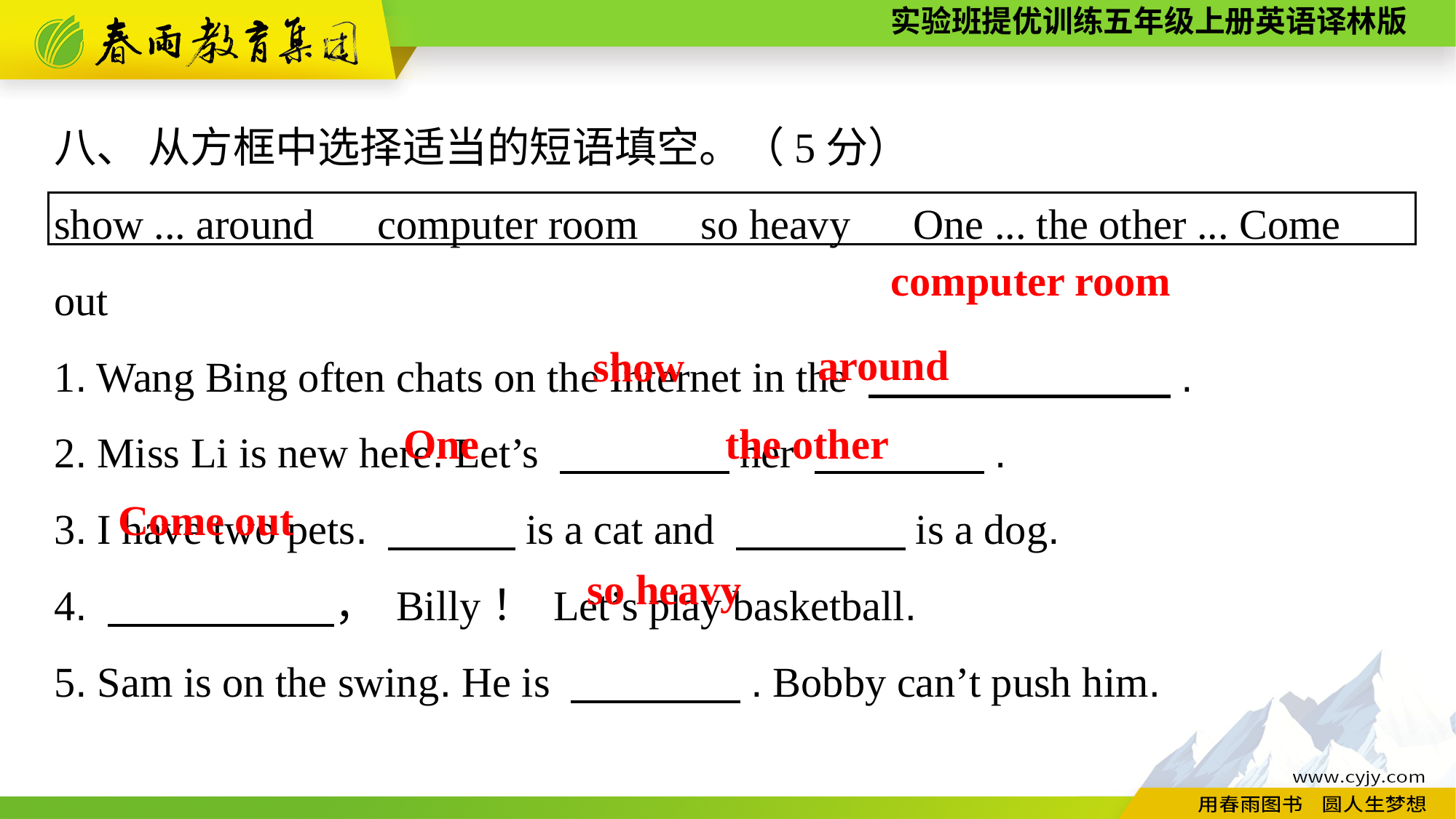

八、 从方框中选择适当的短语填空。（5分）
show ... around　computer room　so heavy　One ... the other ... Come out
1. Wang Bing often chats on the Internet in the 　　              　　.
2. Miss Li is new here. Let’s 　　　　her 　　　　.
3. I have two pets. 　　　is a cat and 　　　　is a dog.
4. 　　      　　， Billy！ Let’s play basketball.
5. Sam is on the swing. He is 　　　　. Bobby can’t push him.

computer room
around
show
One
the other
Come out
so heavy